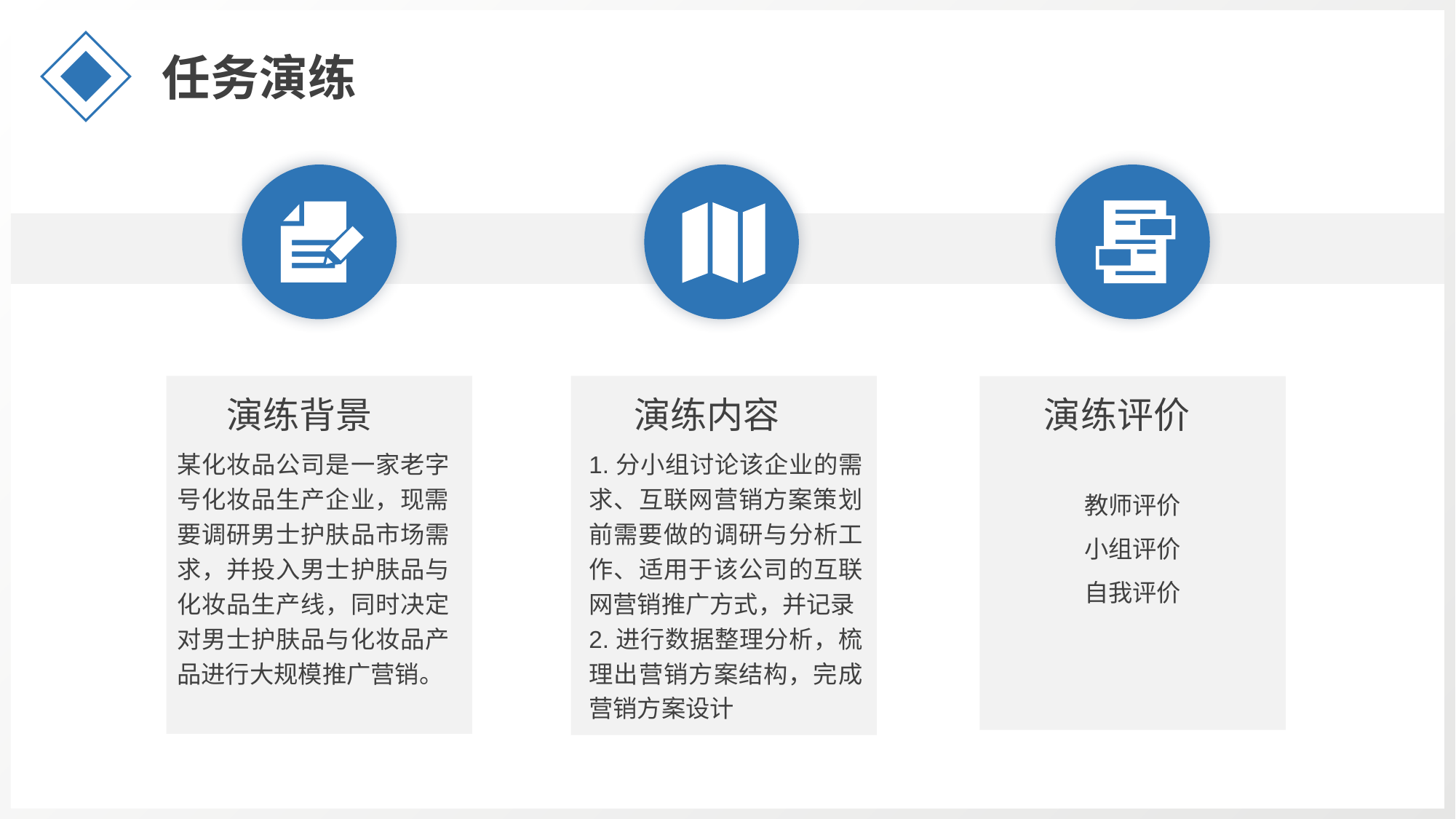

任务演练

演练背景
演练内容
演练评价
某化妆品公司是一家老字号化妆品生产企业，现需要调研男士护肤品市场需求，并投入男士护肤品与化妆品生产线，同时决定对男士护肤品与化妆品产品进行大规模推广营销。
1.分小组讨论该企业的需求、互联网营销方案策划前需要做的调研与分析工作、适用于该公司的互联网营销推广方式，并记录
2.进行数据整理分析，梳理出营销方案结构，完成营销方案设计
教师评价
小组评价
自我评价